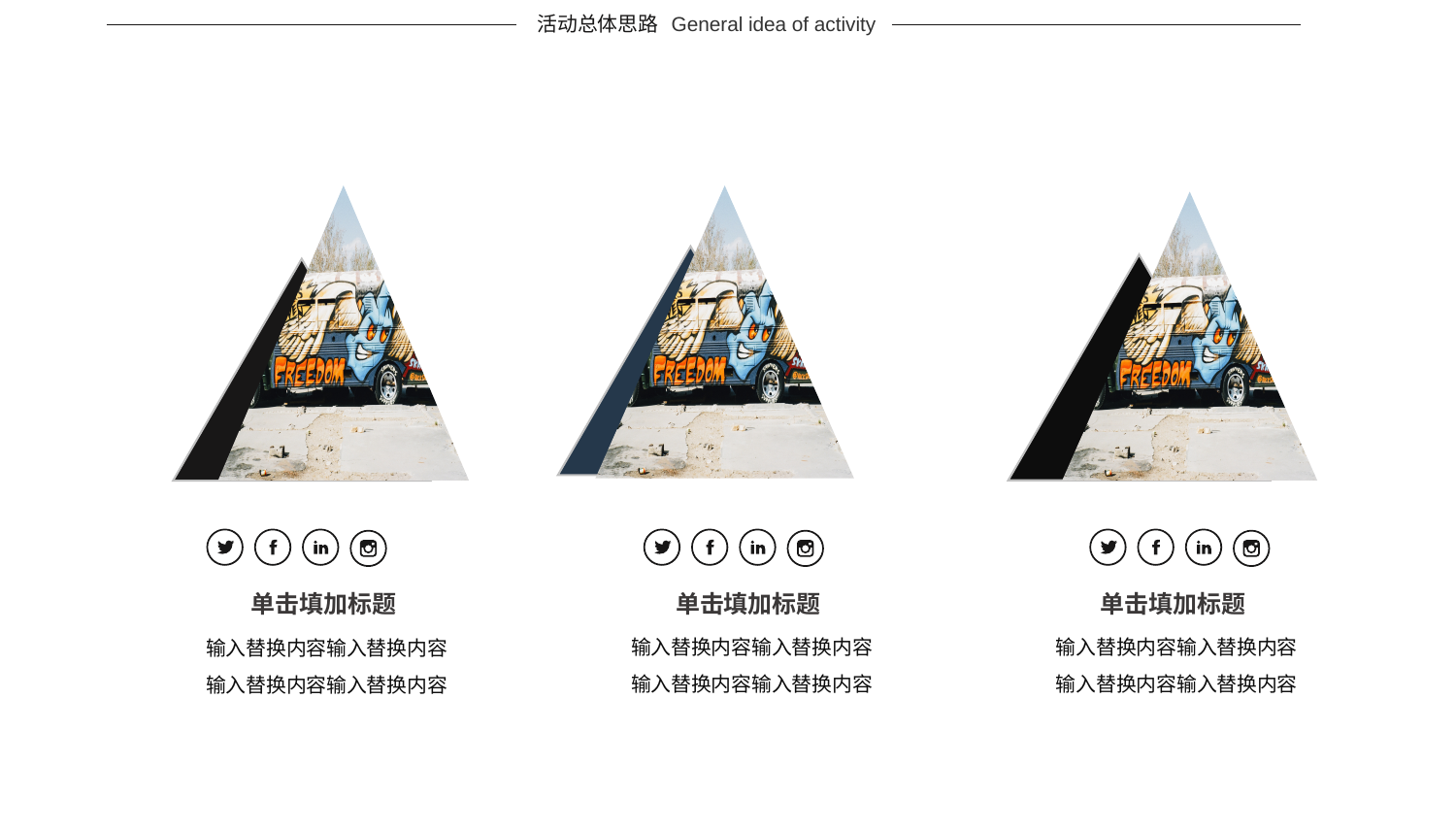

活动总体思路
General idea of activity

单击填加标题
单击填加标题
单击填加标题
输入替换内容输入替换内容
输入替换内容输入替换内容

输入替换内容输入替换内容
输入替换内容输入替换内容

输入替换内容输入替换内容
输入替换内容输入替换内容